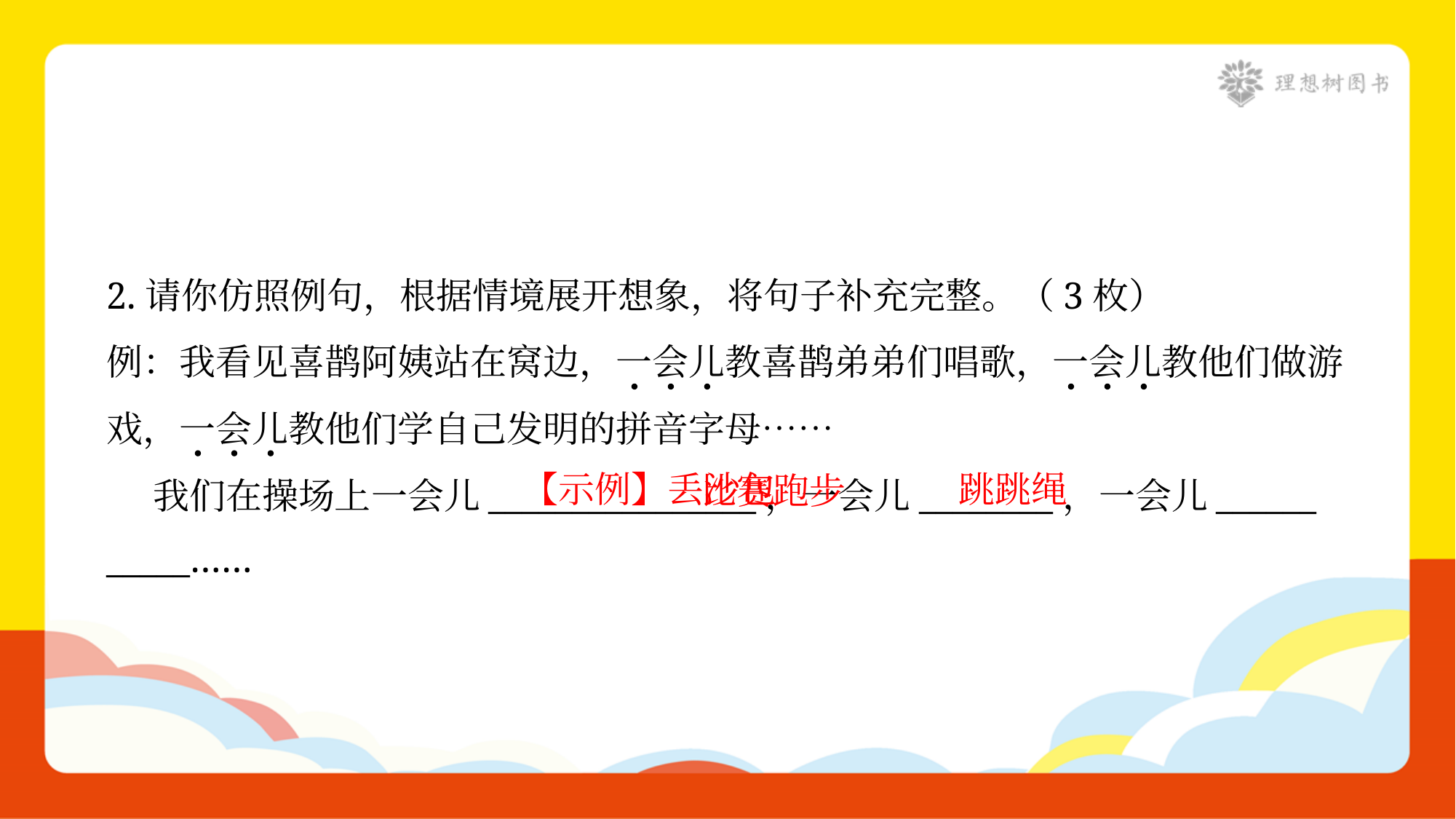

2.请你仿照例句，根据情境展开想象，将句子补充完整。（3枚）
例：我看见喜鹊阿姨站在窝边，一会儿教喜鹊弟弟们唱歌，一会儿教他们做游
戏，一会儿教他们学自己发明的拼音字母……
    我们在操场上一会儿________________，一会儿________，一会儿______
_____……

                                                               比赛跑步
【示例】丢沙包
跳跳绳